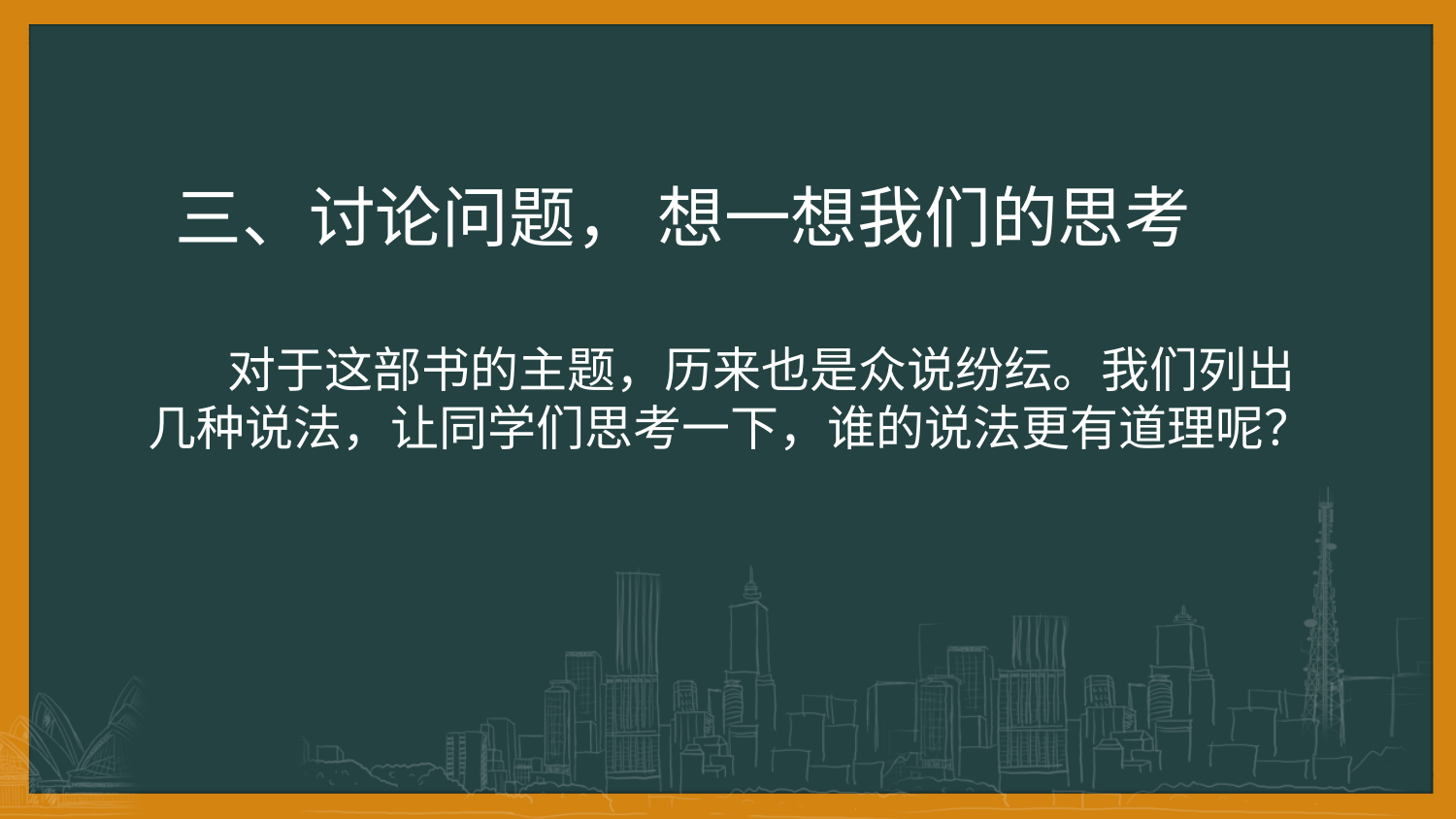

三、讨论问题， 想一想我们的思考

     对于这部书的主题，历来也是众说纷纭。我们列出几种说法，让同学们思考一下，谁的说法更有道理呢？